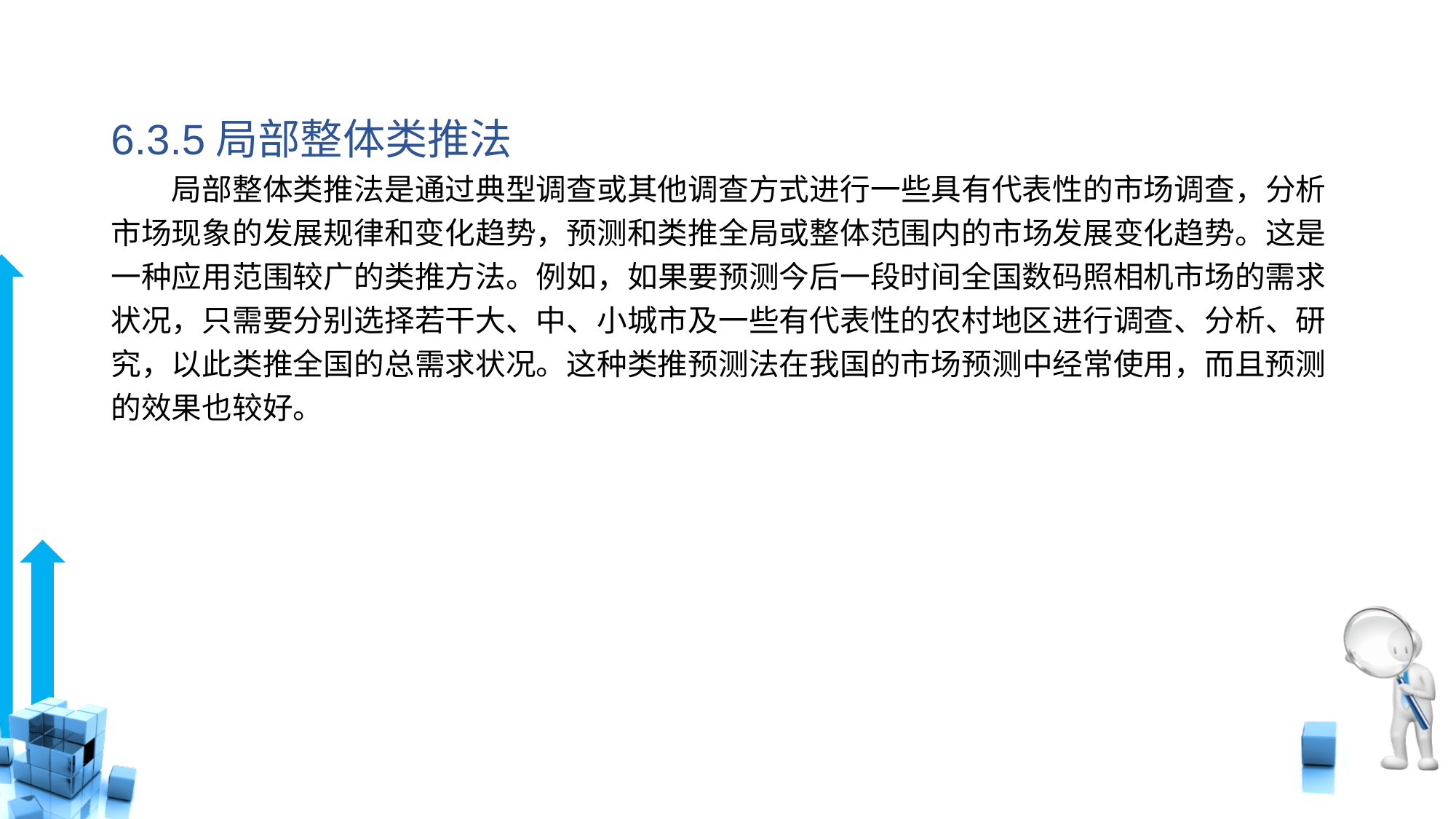

# 6.3.5局部整体类推法
　　局部整体类推法是通过典型调查或其他调查方式进行一些具有代表性的市场调查，分析市场现象的发展规律和变化趋势，预测和类推全局或整体范围内的市场发展变化趋势。这是一种应用范围较广的类推方法。例如，如果要预测今后一段时间全国数码照相机市场的需求状况，只需要分别选择若干大、中、小城市及一些有代表性的农村地区进行调查、分析、研究，以此类推全国的总需求状况。这种类推预测法在我国的市场预测中经常使用，而且预测的效果也较好。